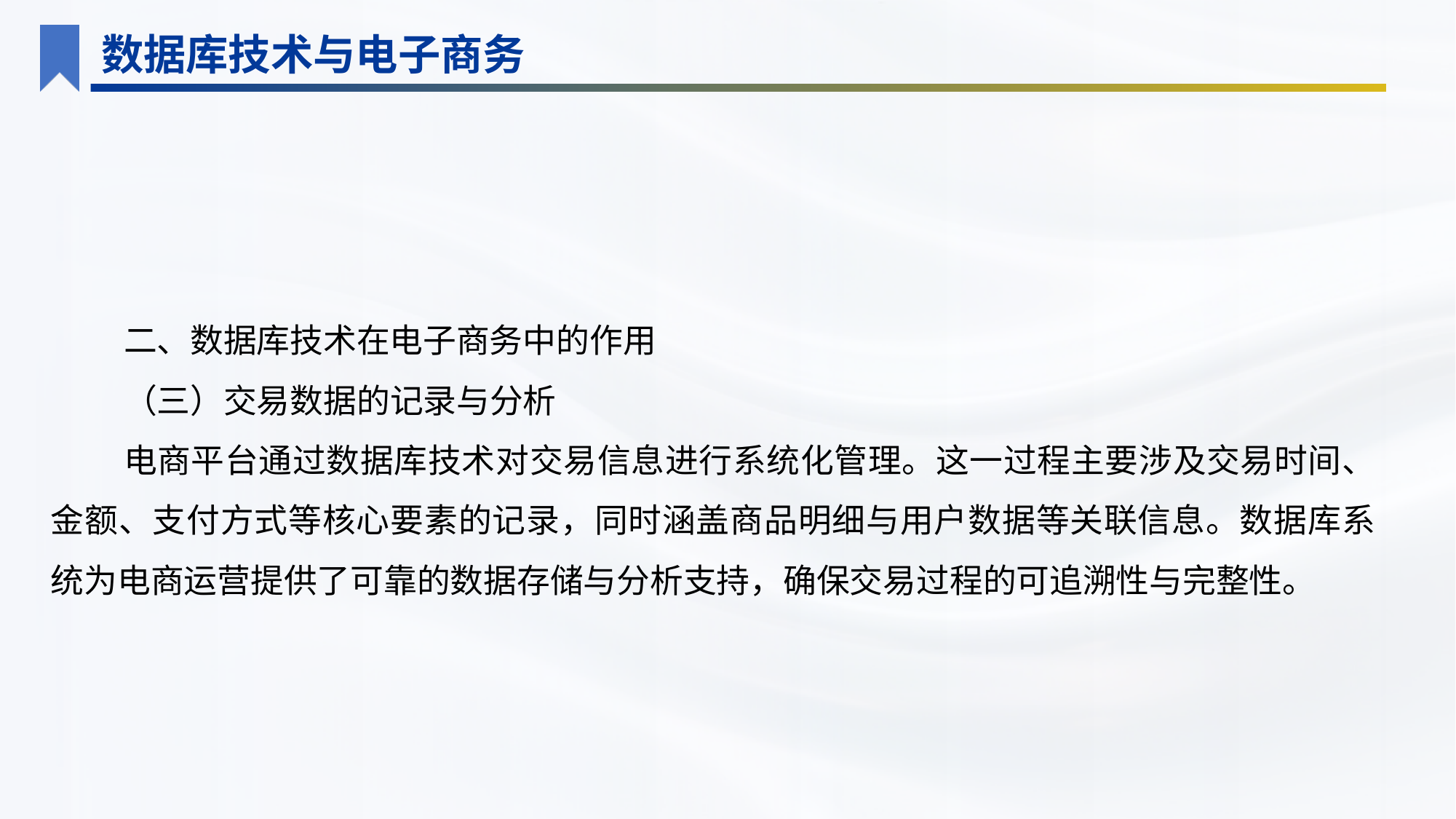

数据库技术与电子商务
二、数据库技术在电子商务中的作用
（三）交易数据的记录与分析
电商平台通过数据库技术对交易信息进行系统化管理。这一过程主要涉及交易时间、金额、支付方式等核心要素的记录，同时涵盖商品明细与用户数据等关联信息。数据库系统为电商运营提供了可靠的数据存储与分析支持，确保交易过程的可追溯性与完整性。